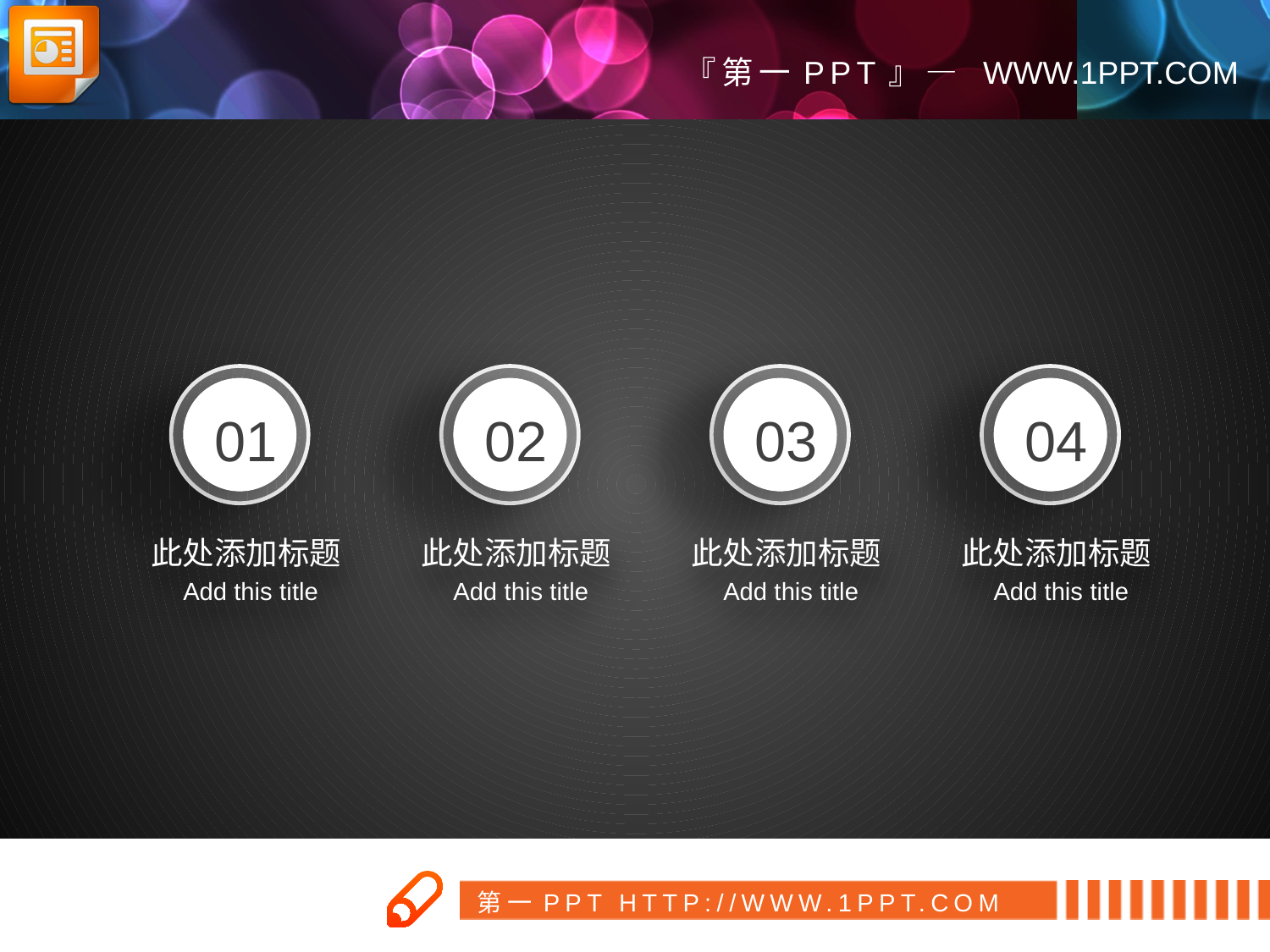

01
02
03
04
此处添加标题
此处添加标题
此处添加标题
此处添加标题
Add this title
Add this title
Add this title
Add this title